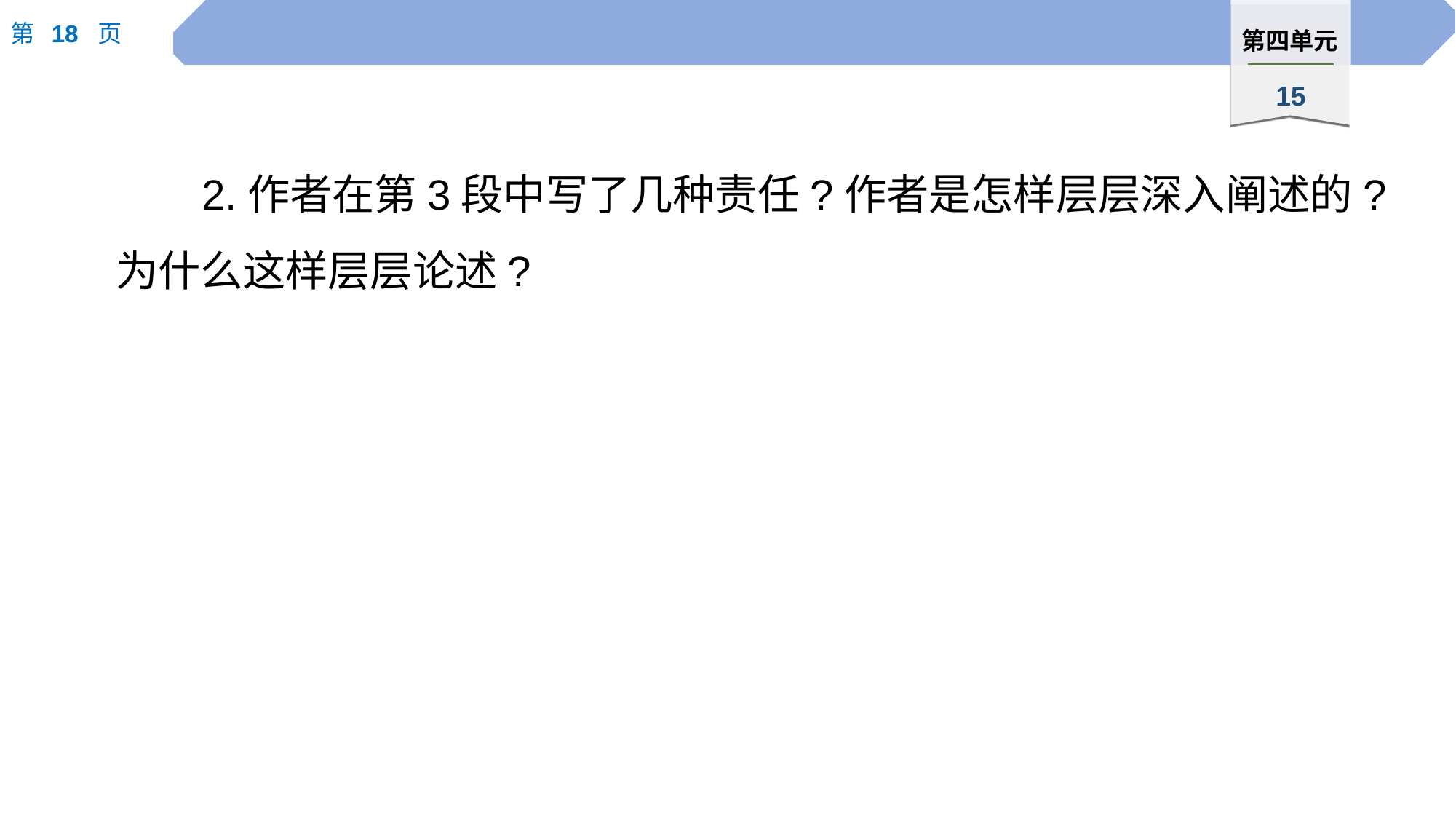

2.作者在第3段中写了几种责任?作者是怎样层层深入阐述的?为什么这样层层论述?